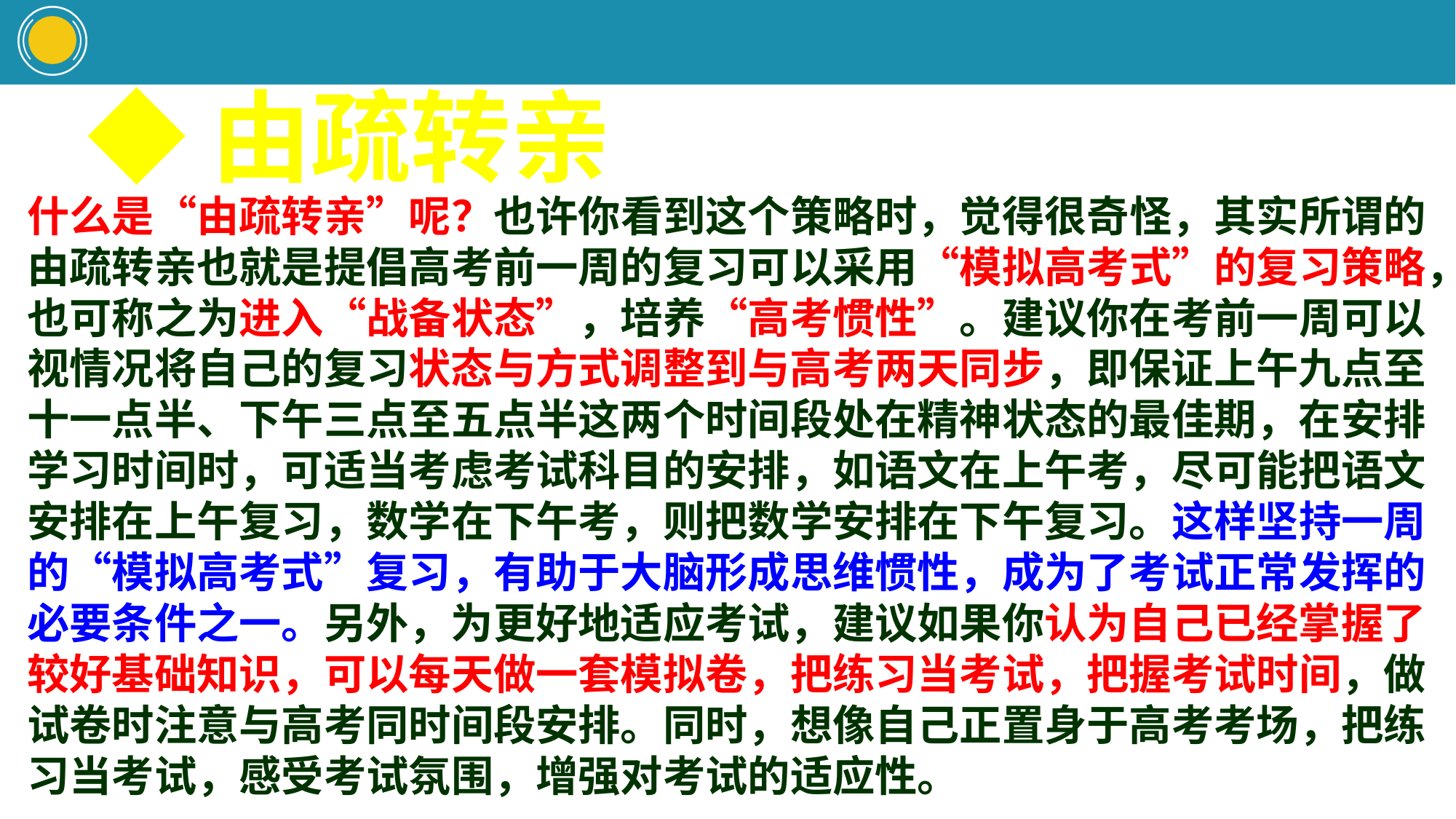

◆由疏转亲
什么是“由疏转亲”呢？也许你看到这个策略时，觉得很奇怪，其实所谓的由疏转亲也就是提倡高考前一周的复习可以采用“模拟高考式”的复习策略，也可称之为进入“战备状态”，培养“高考惯性”。建议你在考前一周可以视情况将自己的复习状态与方式调整到与高考两天同步，即保证上午九点至十一点半、下午三点至五点半这两个时间段处在精神状态的最佳期，在安排学习时间时，可适当考虑考试科目的安排，如语文在上午考，尽可能把语文安排在上午复习，数学在下午考，则把数学安排在下午复习。这样坚持一周的“模拟高考式”复习，有助于大脑形成思维惯性，成为了考试正常发挥的必要条件之一。另外，为更好地适应考试，建议如果你认为自己已经掌握了较好基础知识，可以每天做一套模拟卷，把练习当考试，把握考试时间，做试卷时注意与高考同时间段安排。同时，想像自己正置身于高考考场，把练习当考试，感受考试氛围，增强对考试的适应性。